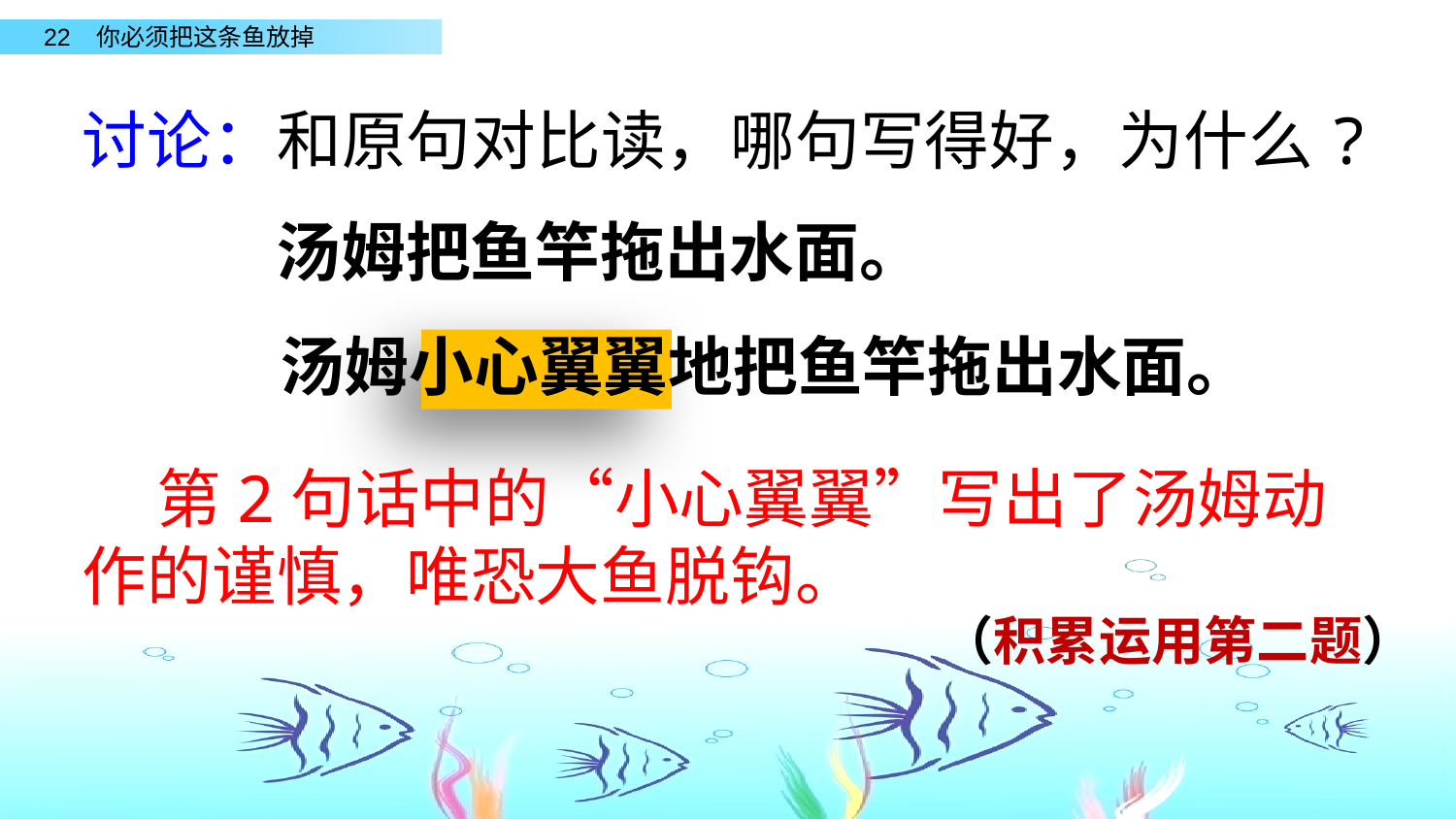

讨论：和原句对比读，哪句写得好，为什么?
汤姆把鱼竿拖出水面。
汤姆小心翼翼地把鱼竿拖出水面。

    第2句话中的“小心翼翼”写出了汤姆动作的谨慎，唯恐大鱼脱钩。
（积累运用第二题）